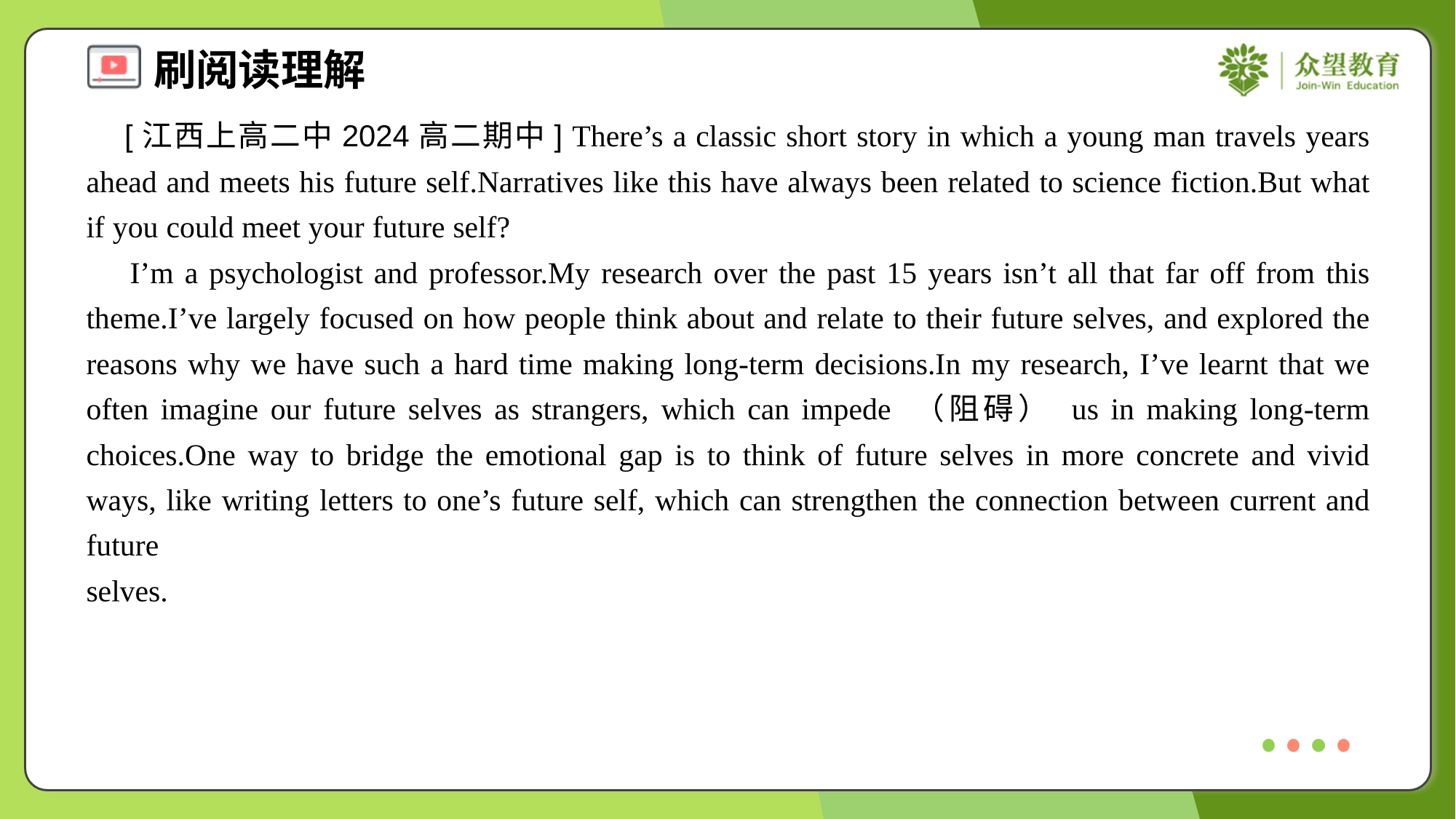

[江西上高二中2024高二期中] There’s a classic short story in which a young man travels years ahead and meets his future self.Narratives like this have always been related to science fiction.But what if you could meet your future self?
    I’m a psychologist and professor.My research over the past 15 years isn’t all that far off from this theme.I’ve largely focused on how people think about and relate to their future selves, and explored the reasons why we have such a hard time making long-term decisions.In my research, I’ve learnt that we often imagine our future selves as strangers, which can impede （阻碍） us in making long-term choices.One way to bridge the emotional gap is to think of future selves in more concrete and vivid ways, like writing letters to one’s future self, which can strengthen the connection between current and future selves.#2